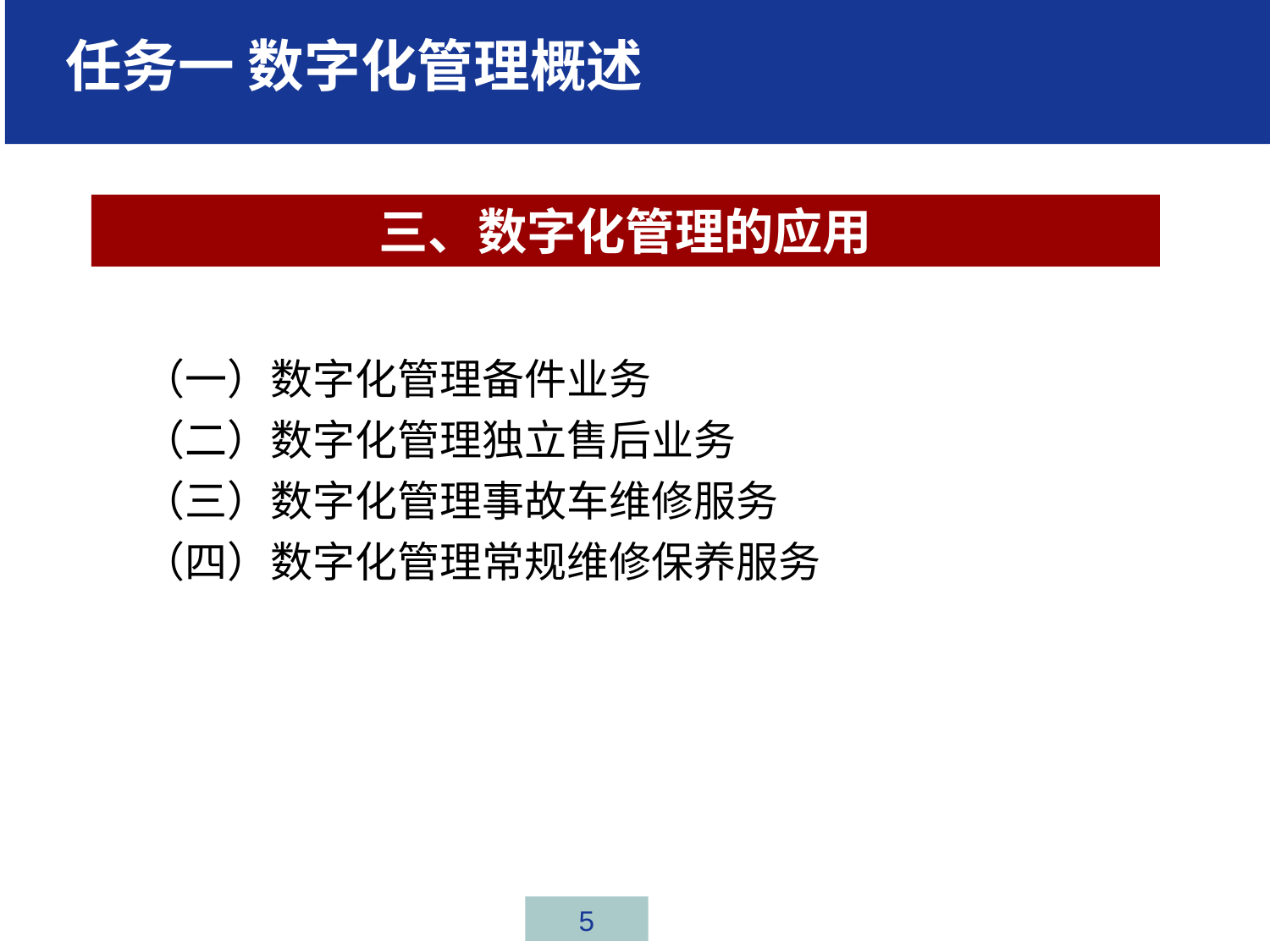

# 任务一 数字化管理概述
三、数字化管理的应用
（一）数字化管理备件业务
（二）数字化管理独立售后业务
（三）数字化管理事故车维修服务
（四）数字化管理常规维修保养服务
5